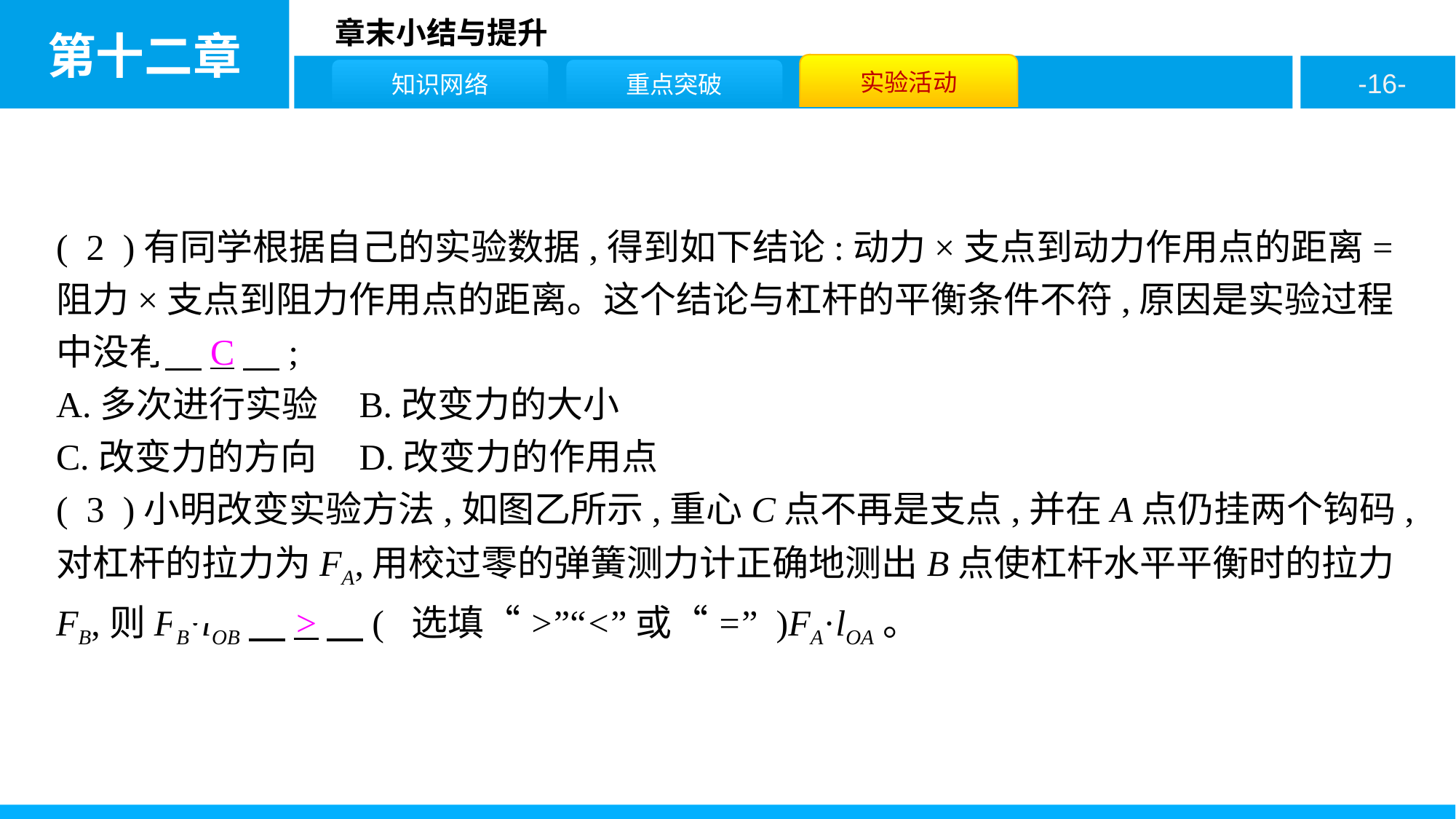

(  2  )有同学根据自己的实验数据,得到如下结论:动力×支点到动力作用点的距离=阻力×支点到阻力作用点的距离。这个结论与杠杆的平衡条件不符,原因是实验过程中没有　C　;
A.多次进行实验	B.改变力的大小
C.改变力的方向	D.改变力的作用点
(  3  )小明改变实验方法,如图乙所示,重心C点不再是支点,并在A点仍挂两个钩码,对杠杆的拉力为FA,用校过零的弹簧测力计正确地测出B点使杠杆水平平衡时的拉力FB,则FB·lOB　>　(  选填“>”“<”或“=”  )FA·lOA。